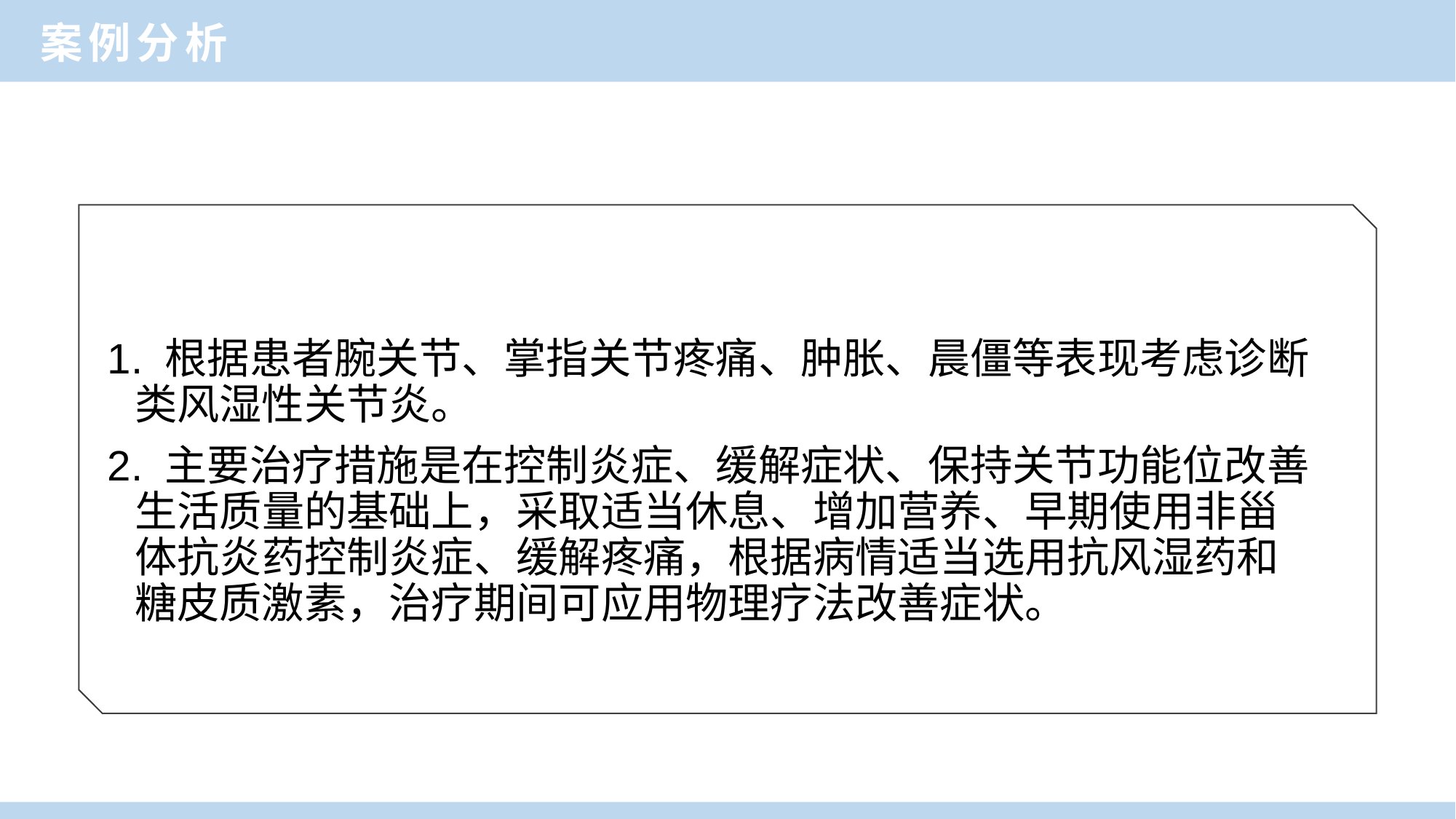

案例分析

1. 根据患者腕关节、掌指关节疼痛、肿胀、晨僵等表现考虑诊断类风湿性关节炎。
2. 主要治疗措施是在控制炎症、缓解症状、保持关节功能位改善生活质量的基础上，采取适当休息、增加营养、早期使用非甾体抗炎药控制炎症、缓解疼痛，根据病情适当选用抗风湿药和糖皮质激素，治疗期间可应用物理疗法改善症状。